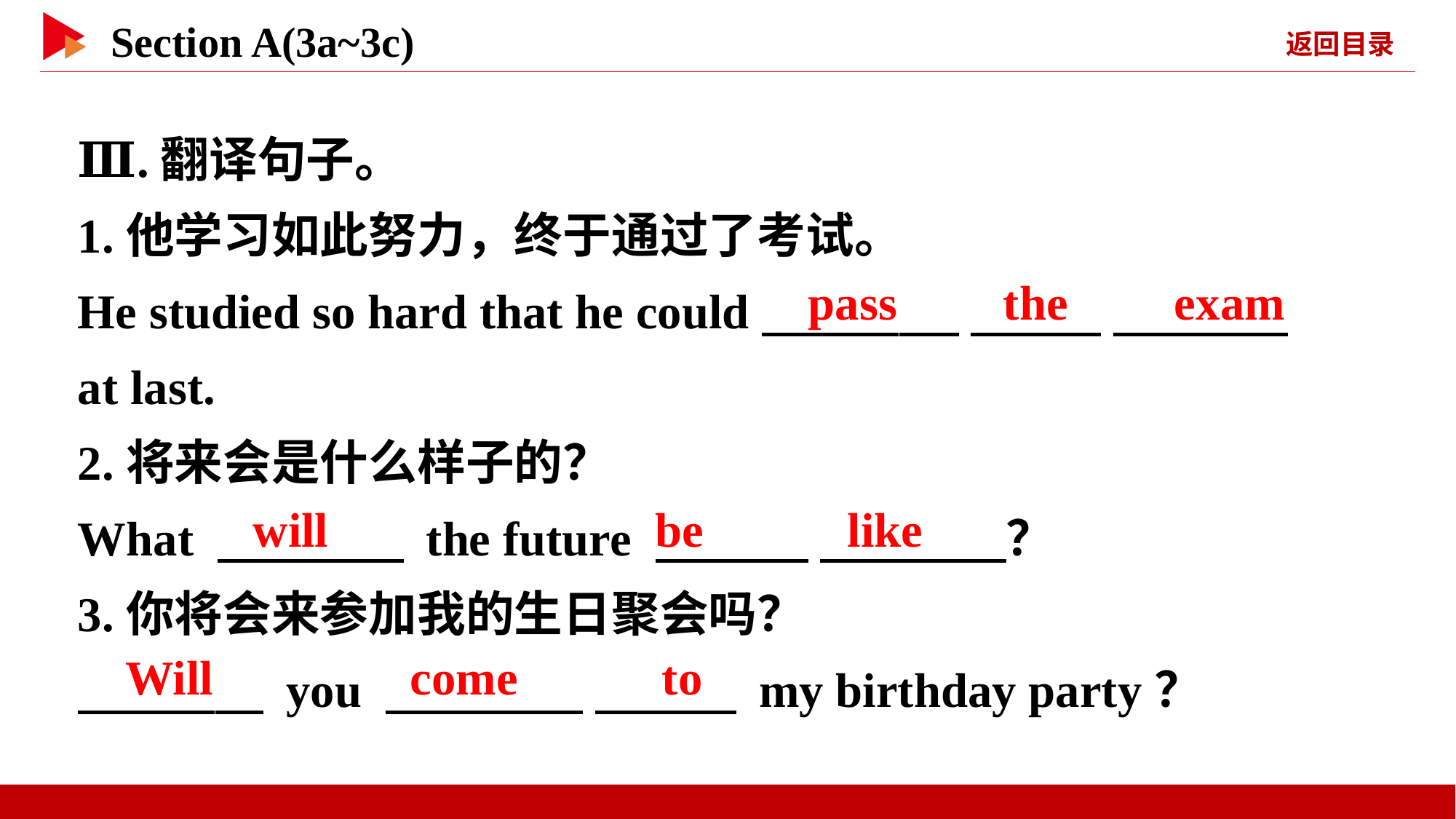

Ⅲ.翻译句子。
1.他学习如此努力，终于通过了考试。
He studied so hard that he could　         　 　   　 　       　 at last.
2.将来会是什么样子的？
What 　        　 the future 　     　 　        　？
3.你将会来参加我的生日聚会吗？
　        　 you 　         　 　    　 my birthday party？
pass 　  the 　  exam
will
be 　 　like
Will
come 　 　to